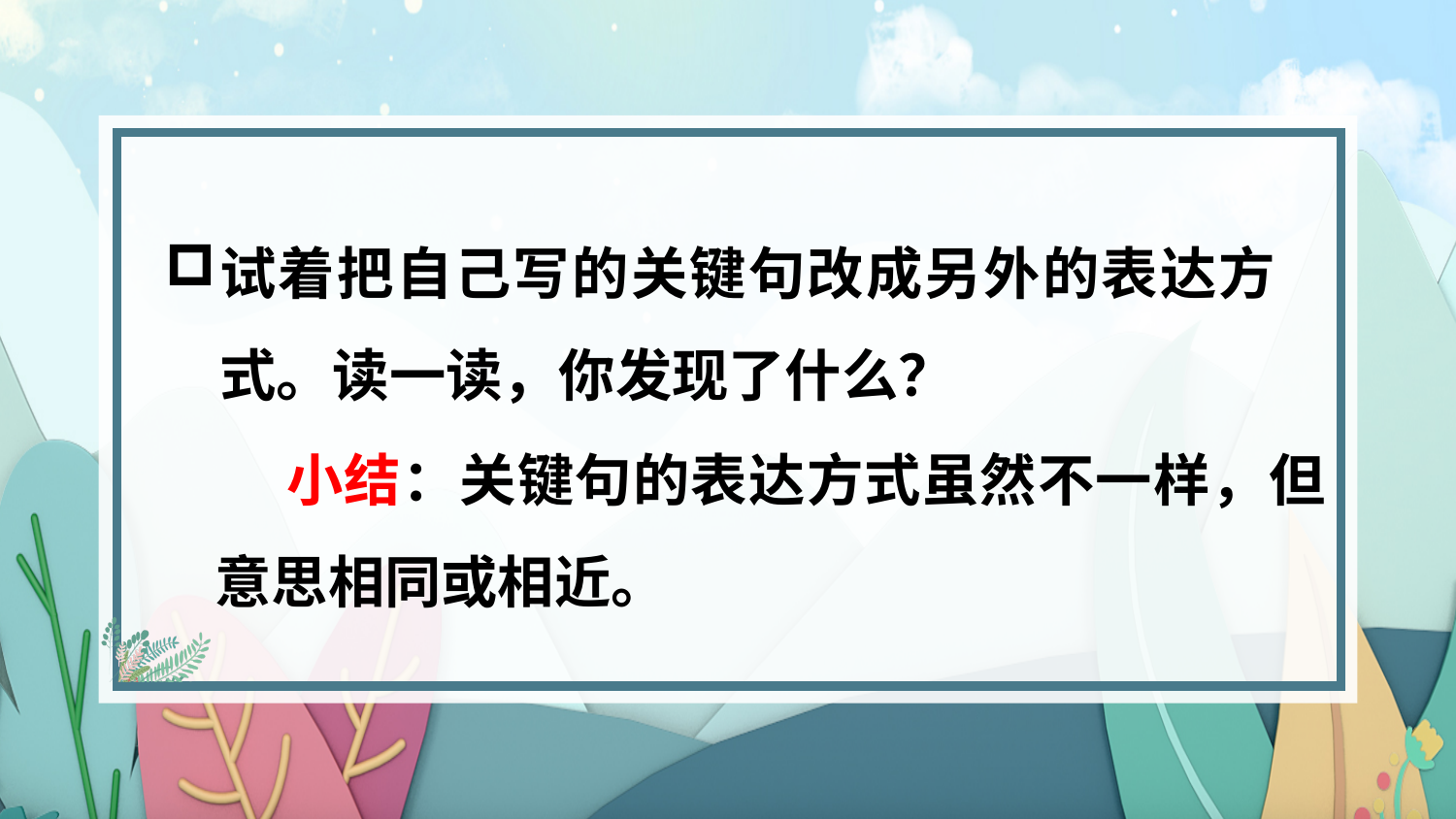

试着把自己写的关键句改成另外的表达方式。读一读，你发现了什么？
    小结：关键句的表达方式虽然不一样，但意思相同或相近。